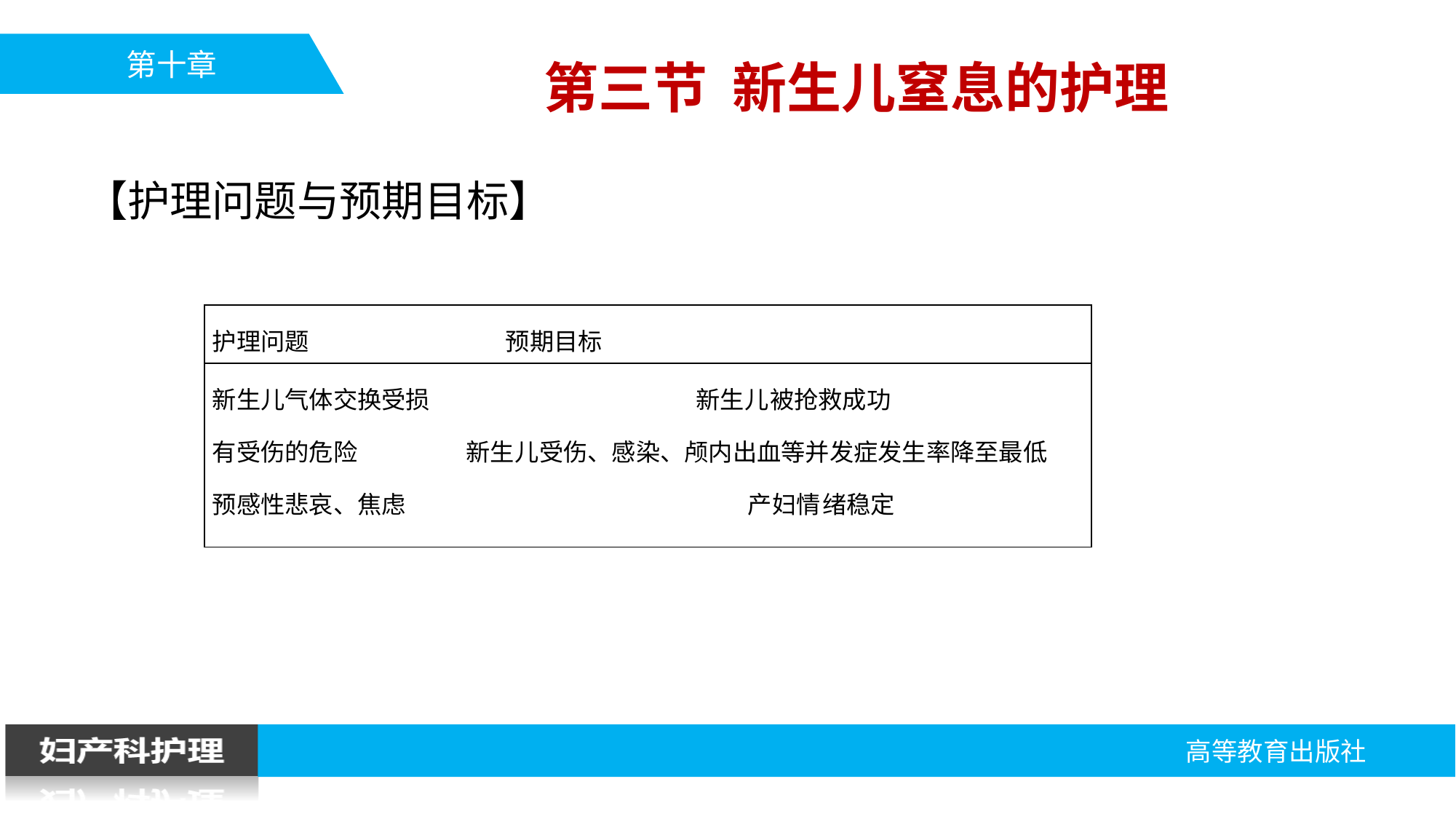

第三节  新生儿窒息的护理

【护理问题与预期目标】

| 护理问题 预期目标 |
| --- |
| 新生儿气体交换受损 新生儿被抢救成功 有受伤的危险 新生儿受伤、感染、颅内出血等并发症发生率降至最低 预感性悲哀、焦虑 产妇情绪稳定 |